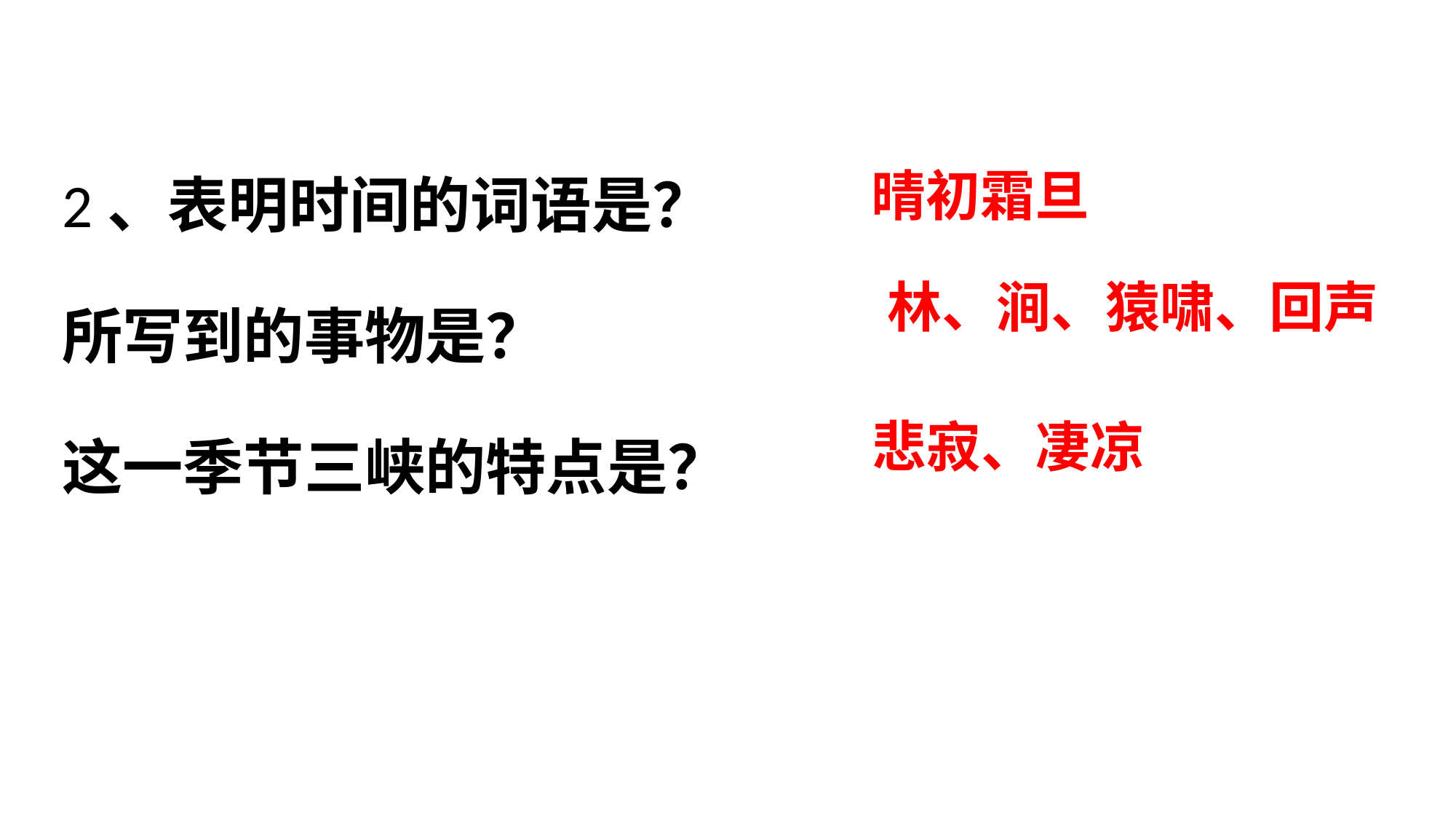

2、表明时间的词语是？

所写到的事物是？

这一季节三峡的特点是？
  晴初霜旦
  林、涧、猿啸、回声
  悲寂、凄凉